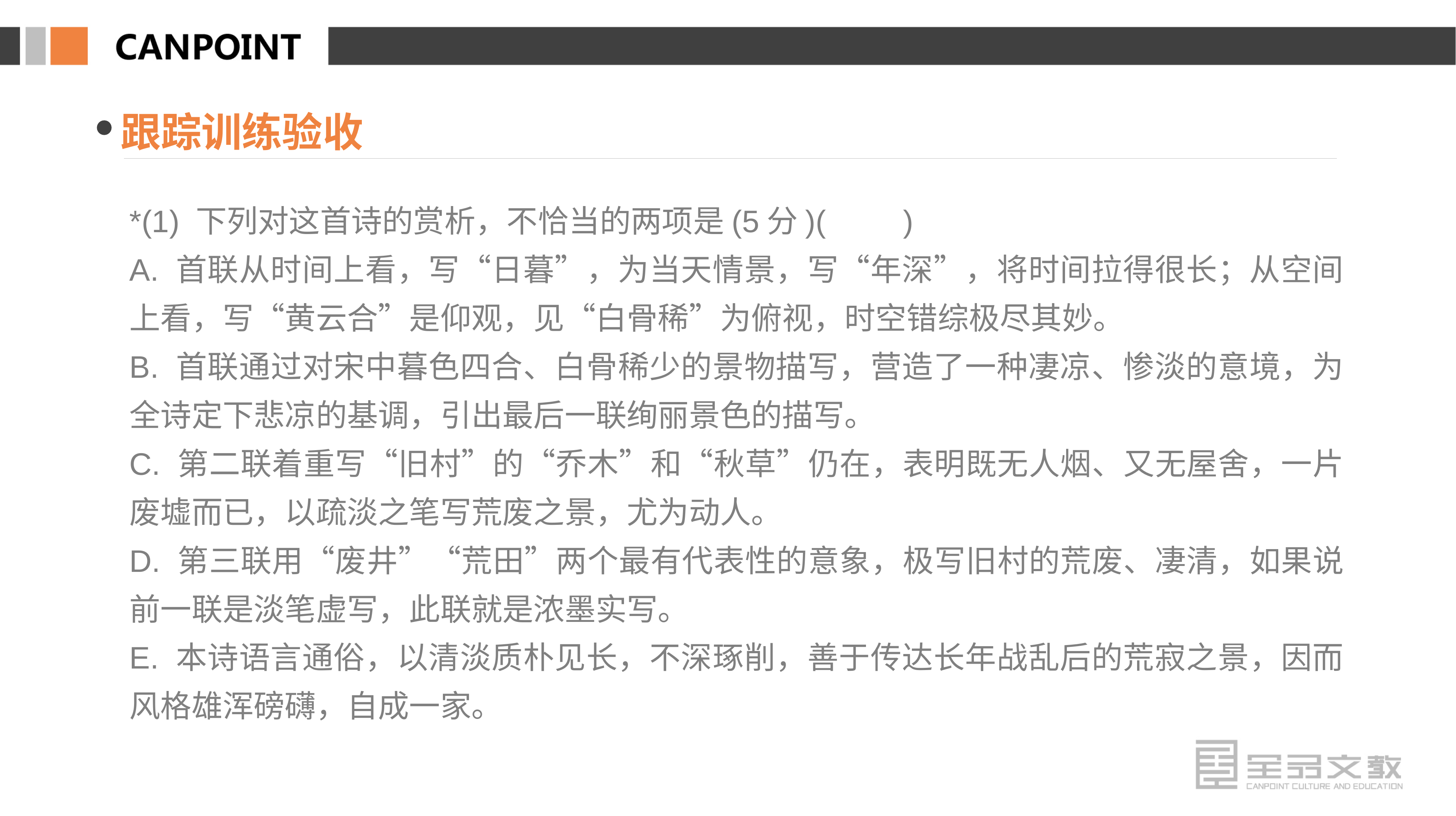

跟踪训练验收

*(1) 下列对这首诗的赏析，不恰当的两项是(5分)(　　)
A. 首联从时间上看，写“日暮”，为当天情景，写“年深”，将时间拉得很长；从空间上看，写“黄云合”是仰观，见“白骨稀”为俯视，时空错综极尽其妙。
B. 首联通过对宋中暮色四合、白骨稀少的景物描写，营造了一种凄凉、惨淡的意境，为全诗定下悲凉的基调，引出最后一联绚丽景色的描写。
C. 第二联着重写“旧村”的“乔木”和“秋草”仍在，表明既无人烟、又无屋舍，一片废墟而已，以疏淡之笔写荒废之景，尤为动人。
D. 第三联用“废井”“荒田”两个最有代表性的意象，极写旧村的荒废、凄清，如果说前一联是淡笔虚写，此联就是浓墨实写。
E. 本诗语言通俗，以清淡质朴见长，不深琢削，善于传达长年战乱后的荒寂之景，因而风格雄浑磅礴，自成一家。